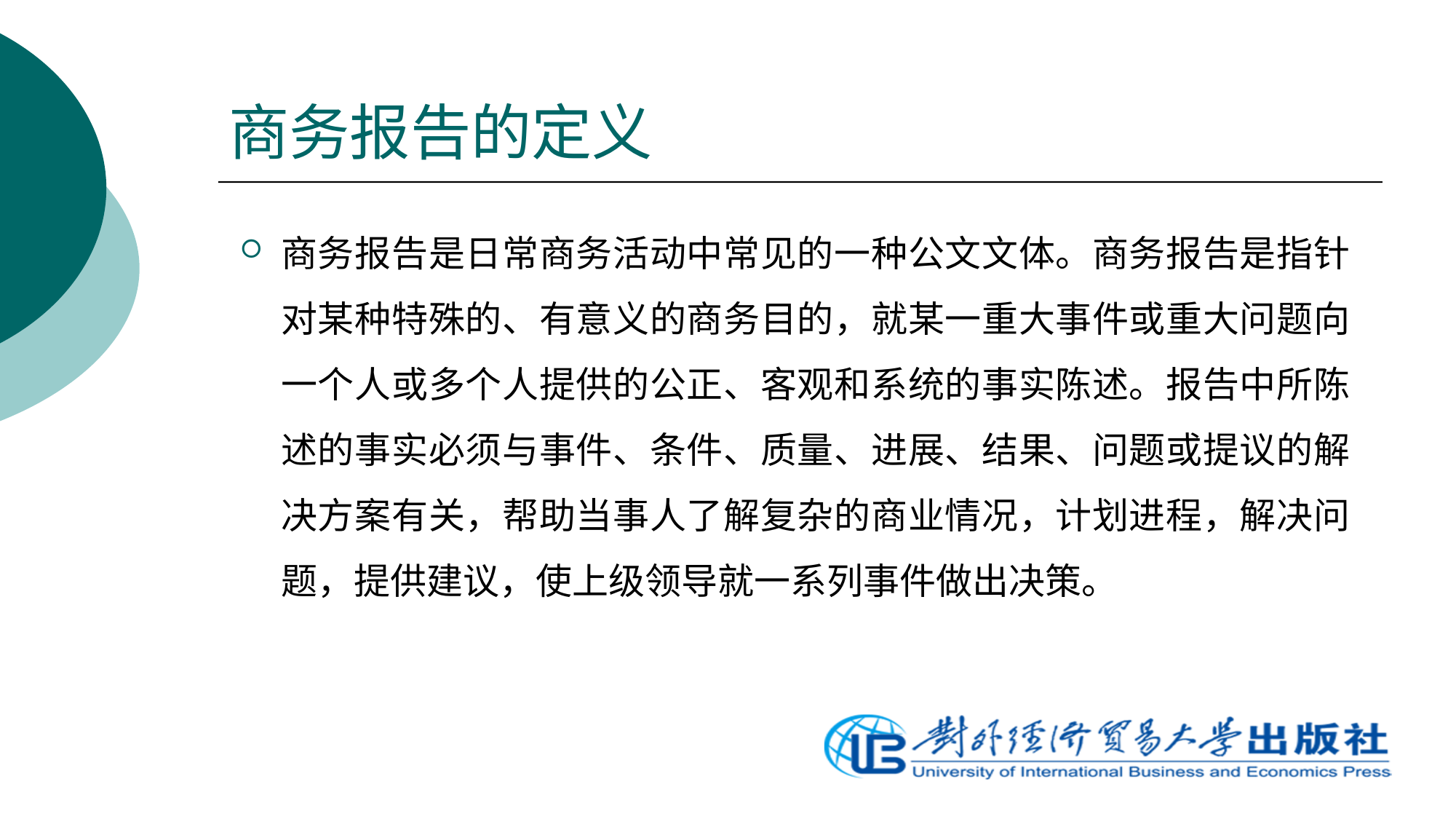

# 商务报告的定义
商务报告是日常商务活动中常见的一种公文文体。商务报告是指针对某种特殊的、有意义的商务目的，就某一重大事件或重大问题向一个人或多个人提供的公正、客观和系统的事实陈述。报告中所陈述的事实必须与事件、条件、质量、进展、结果、问题或提议的解决方案有关，帮助当事人了解复杂的商业情况，计划进程，解决问题，提供建议，使上级领导就一系列事件做出决策。